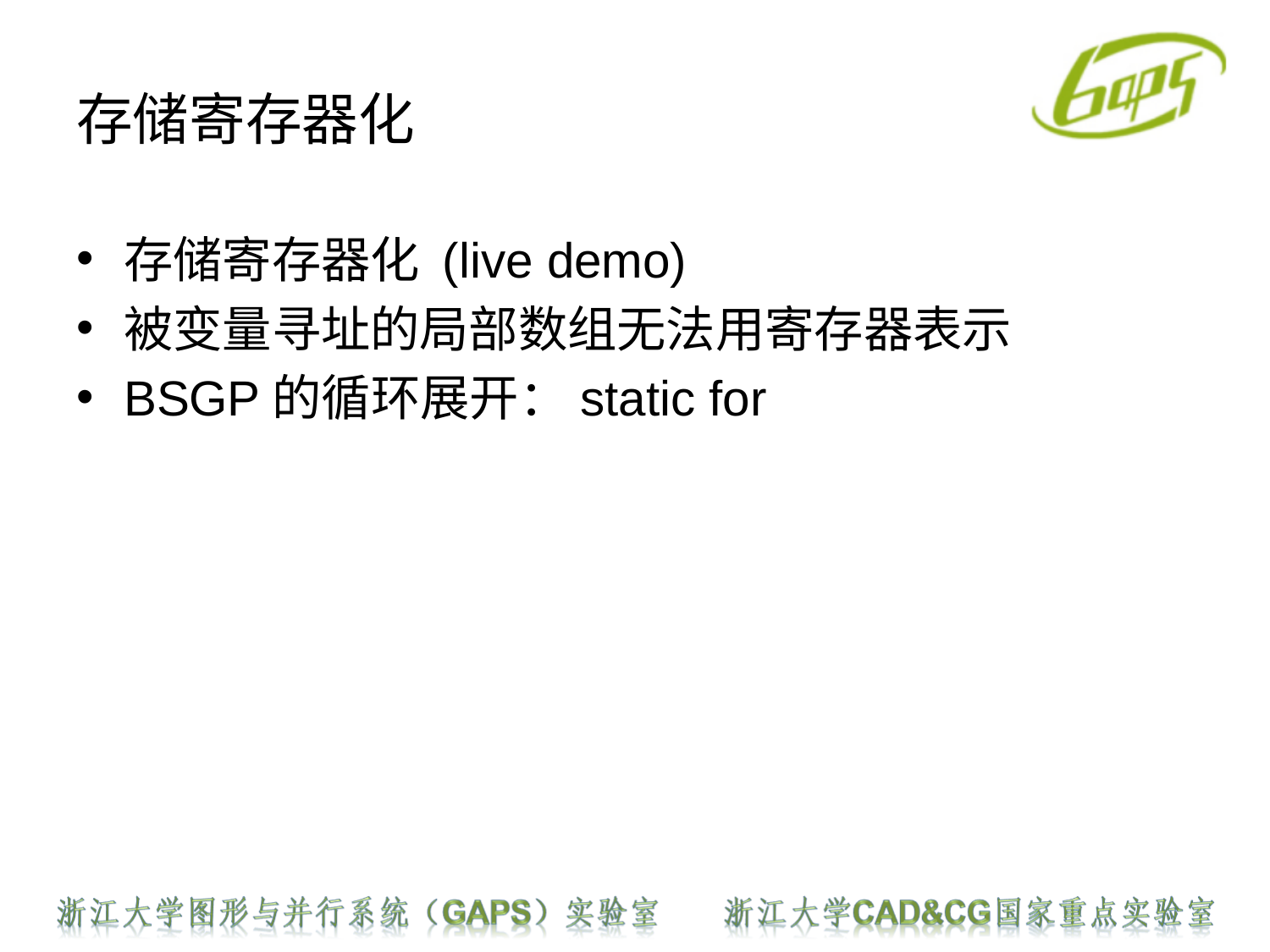

# 存储寄存器化
存储寄存器化 (live demo)
被变量寻址的局部数组无法用寄存器表示
BSGP的循环展开：static for